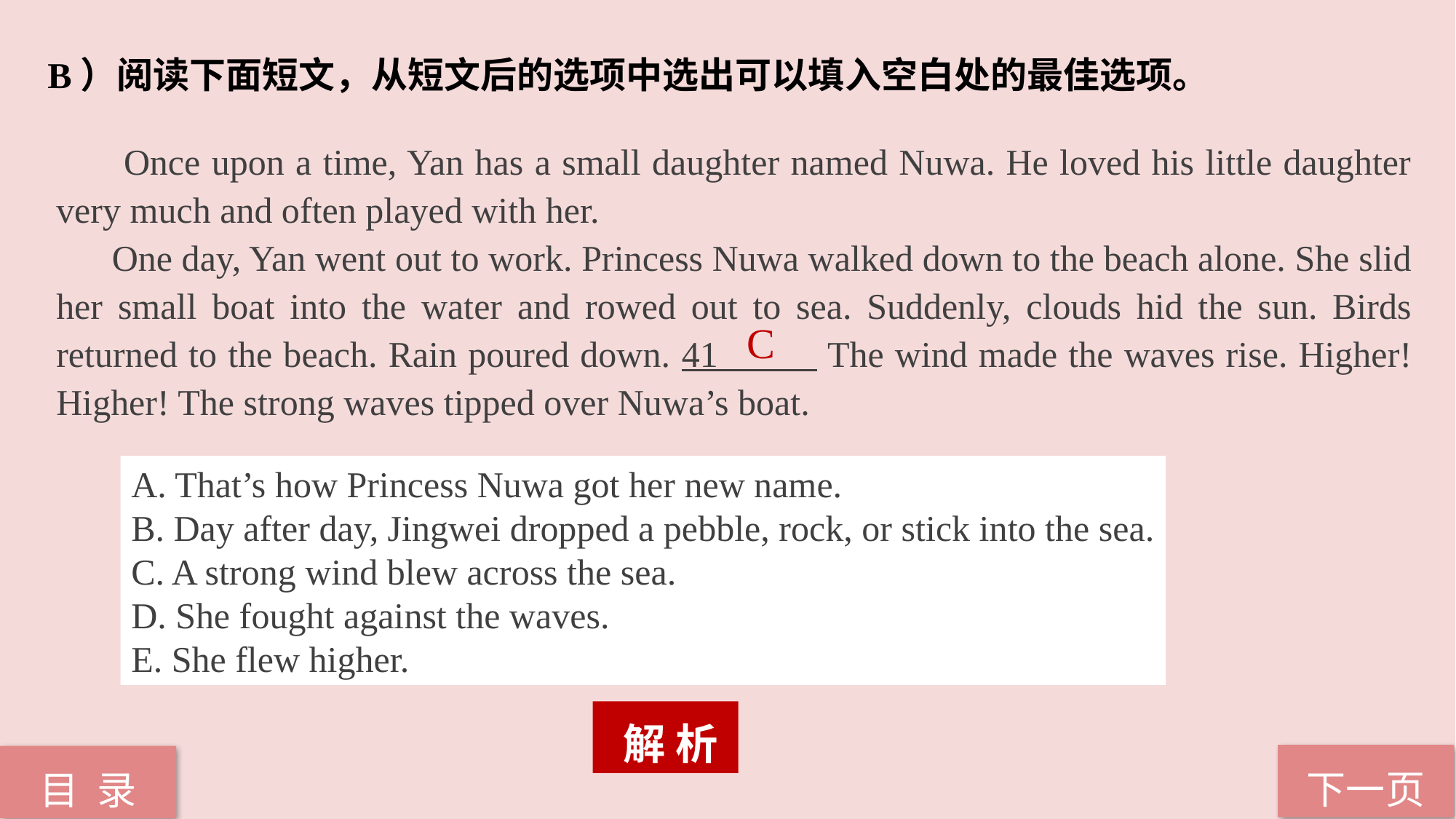

B）阅读下面短文，从短文后的选项中选出可以填入空白处的最佳选项。
      Once upon a time, Yan has a small daughter named Nuwa. He loved his little daughter very much and often played with her.
      One day, Yan went out to work. Princess Nuwa walked down to the beach alone. She slid
her small boat into the water and rowed out to sea. Suddenly, clouds hid the sun. Birds returned to the beach. Rain poured down. 41          The wind made the waves rise. Higher! Higher! The strong waves tipped over Nuwa’s boat.
C
A. That’s how Princess Nuwa got her new name.
B. Day after day, Jingwei dropped a pebble, rock, or stick into the sea.
C. A strong wind blew across the sea.
D. She fought against the waves.
E. She flew higher.
 解 析